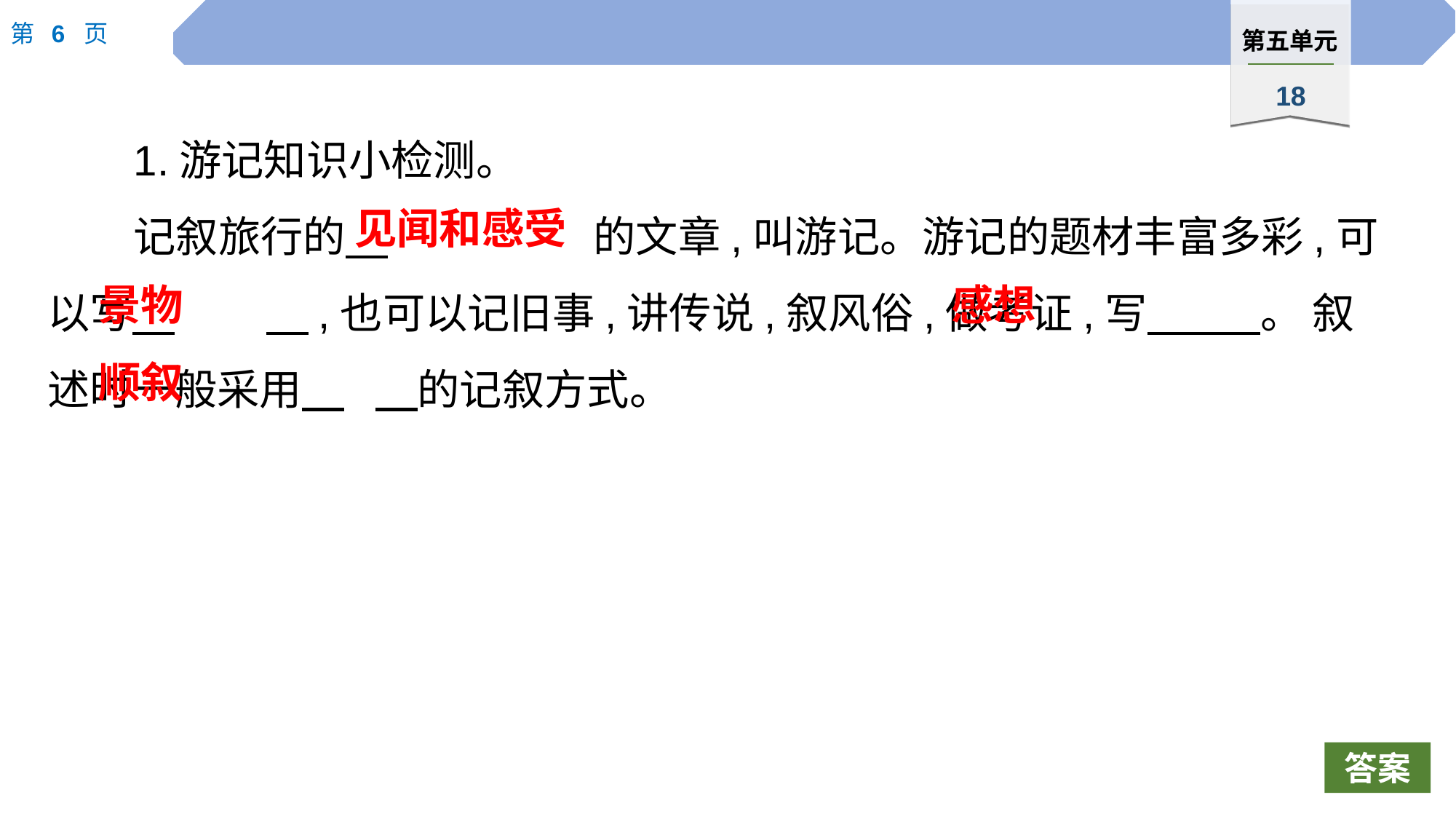

1.游记知识小检测。
记叙旅行的　		的文章,叫游记。游记的题材丰富多彩,可以写　	　,也可以记旧事,讲传说,叙风俗,做考证,写　   　。 叙述时一般采用　	　的记叙方式。
见闻和感受
景物
感想
顺叙
答案